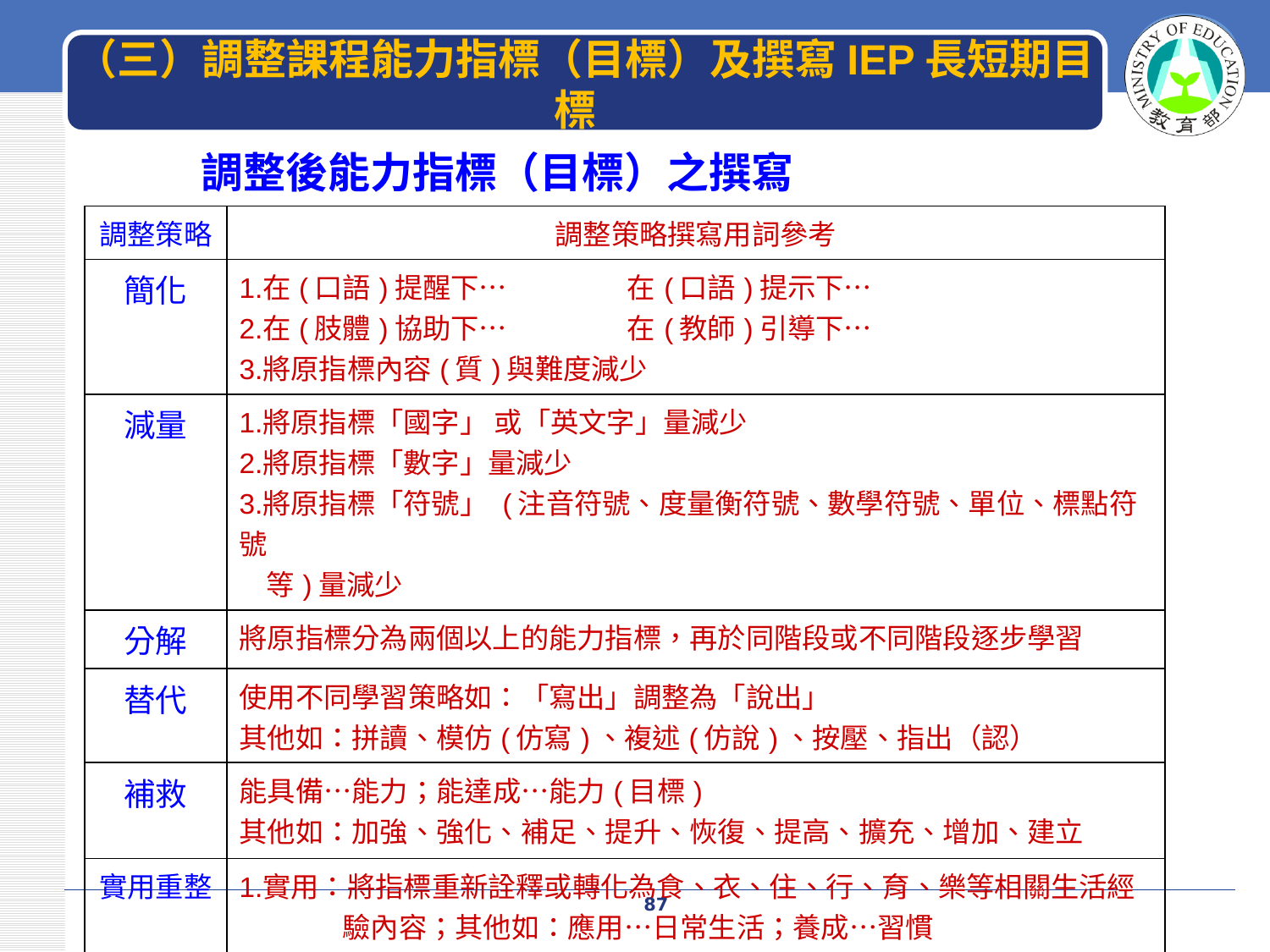

# （三）調整課程能力指標（目標）及撰寫IEP長短期目標
            調整後能力指標（目標）之撰寫

| 調整策略 | 調整策略撰寫用詞參考 |
| --- | --- |
| 簡化 | 在(口語)提醒下… 在(口語)提示下… 在(肢體)協助下… 在(教師)引導下… 將原指標內容(質)與難度減少 |
| 減量 | 將原指標「國字」 或「英文字」量減少 將原指標「數字」量減少 將原指標「符號」 (注音符號、度量衡符號、數學符號、單位、標點符號 等)量減少 |
| 分解 | 將原指標分為兩個以上的能力指標，再於同階段或不同階段逐步學習 |
| 替代 | 使用不同學習策略如：「寫出」調整為「說出」 其他如：拼讀、模仿(仿寫)、複述(仿說)、按壓、指出（認） |
| 補救 | 能具備…能力；能達成…能力(目標) 其他如：加強、強化、補足、提升、恢復、提高、擴充、增加、建立 |
| 實用重整 | 實用：將指標重新詮釋或轉化為食、衣、住、行、育、樂等相關生活經 驗內容；其他如：應用…日常生活；養成…習慣 2.重整：多指兩項以上指標轉化為功能實用性指標 |
87